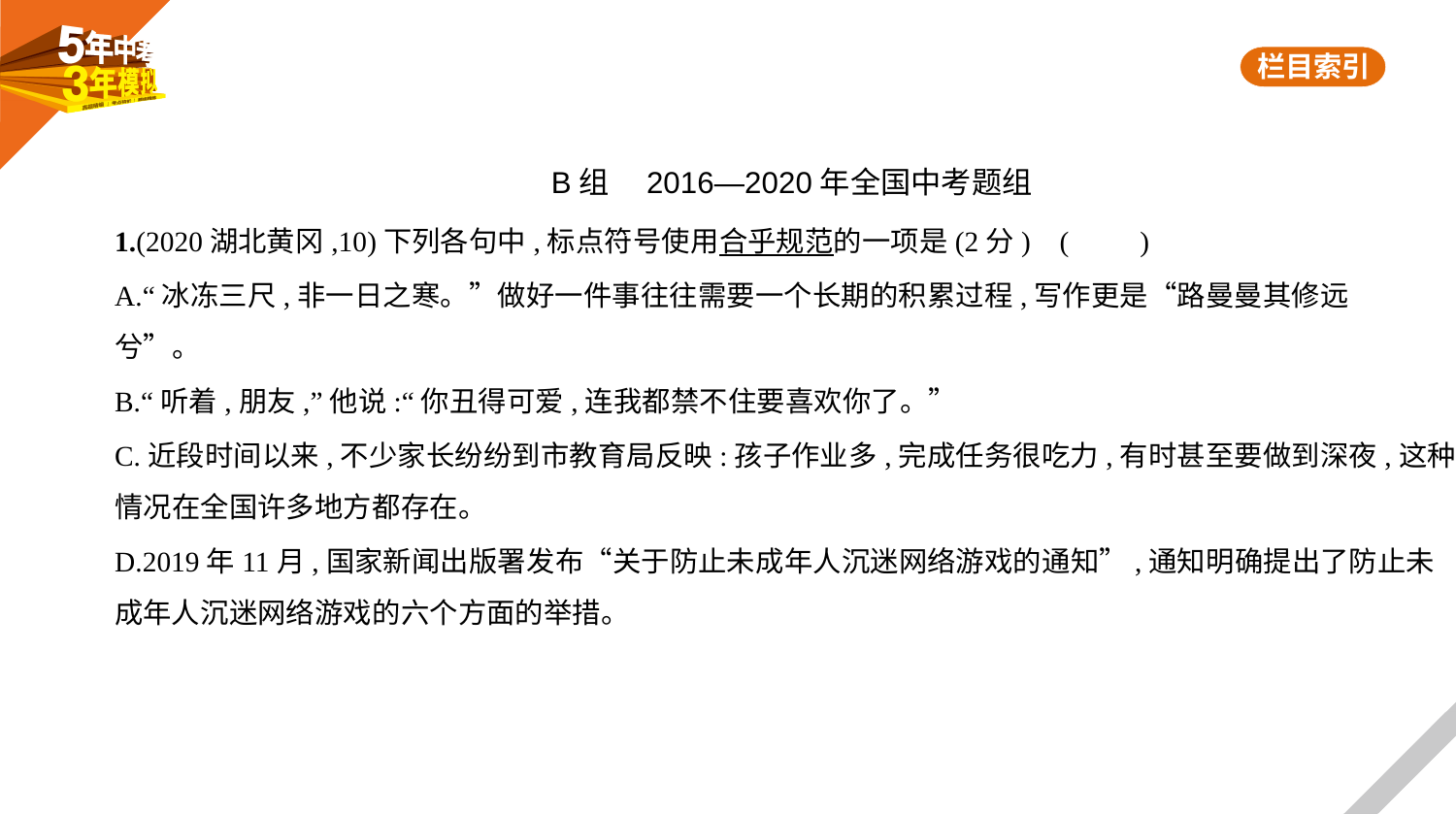

B组　2016—2020年全国中考题组
1.(2020湖北黄冈,10)下列各句中,标点符号使用合乎规范的一项是(2分) (　　)
A.“冰冻三尺,非一日之寒。”做好一件事往往需要一个长期的积累过程,写作更是“路曼曼其修远
兮”。
B.“听着,朋友,”他说:“你丑得可爱,连我都禁不住要喜欢你了。”
C.近段时间以来,不少家长纷纷到市教育局反映:孩子作业多,完成任务很吃力,有时甚至要做到深夜,这种
情况在全国许多地方都存在。
D.2019年11月,国家新闻出版署发布“关于防止未成年人沉迷网络游戏的通知”,通知明确提出了防止未
成年人沉迷网络游戏的六个方面的举措。